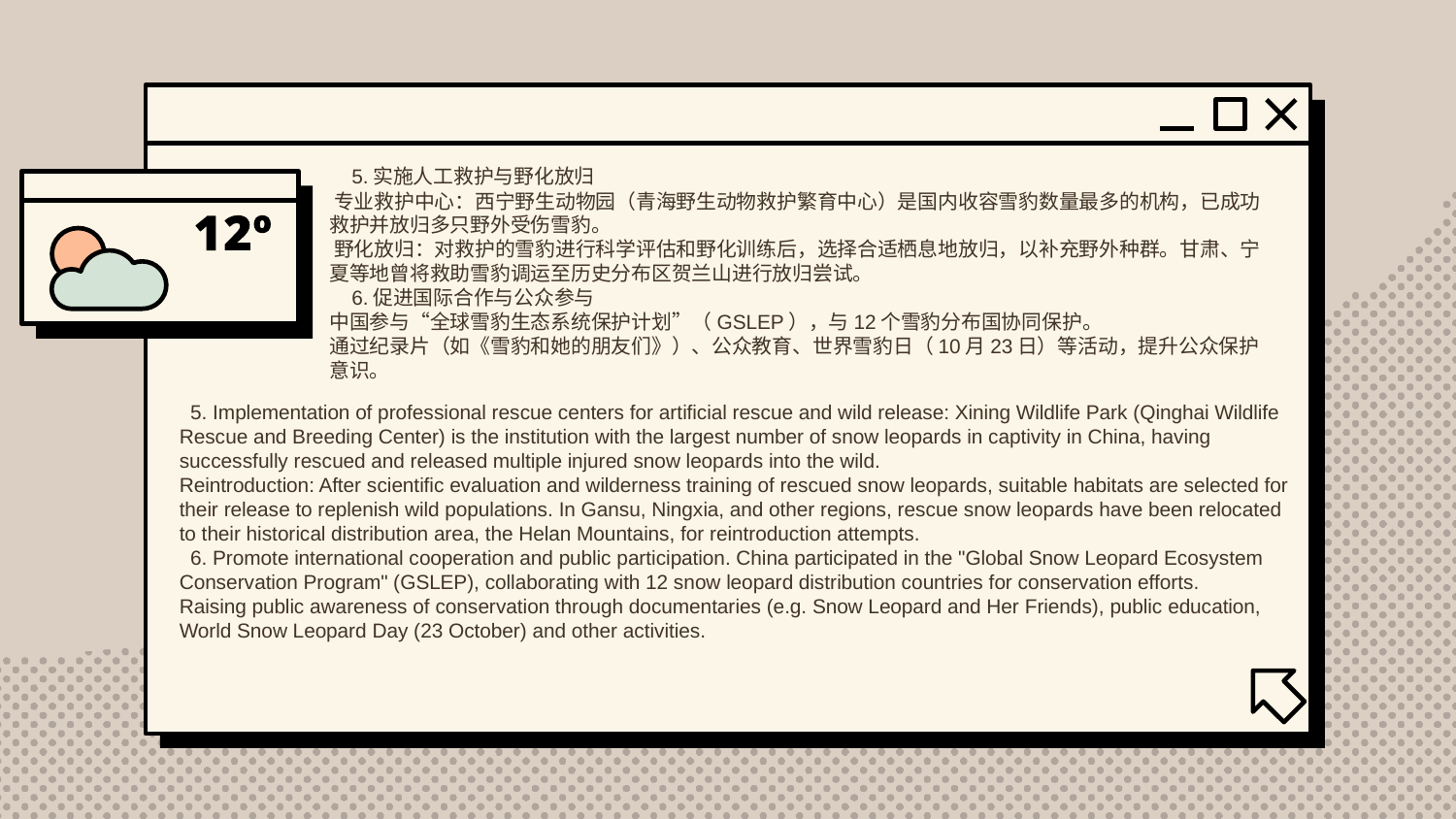

5.‌实施人工救护与野化放归‌
‌专业救护中心‌：西宁野生动物园（青海野生动物救护繁育中心）是国内收容雪豹数量最多的机构，已成功救护并放归多只野外受伤雪豹。‌
‌野化放归‌：对救护的雪豹进行科学评估和野化训练后，选择合适栖息地放归，以补充野外种群。甘肃、宁夏等地曾将救助雪豹调运至历史分布区贺兰山进行放归尝试。‌
    6.‌促进国际合作与公众参与‌
中国参与“全球雪豹生态系统保护计划”（GSLEP），与12个雪豹分布国协同保护。‌
通过纪录片（如《雪豹和她的朋友们》）、公众教育、世界雪豹日（10月23日）等活动，提升公众保护意识。

  5. Implementation of professional rescue centers for artificial rescue and wild release: Xining Wildlife Park (Qinghai Wildlife Rescue and Breeding Center) is the institution with the largest number of snow leopards in captivity in China, having successfully rescued and released multiple injured snow leopards into the wild.
Reintroduction: After scientific evaluation and wilderness training of rescued snow leopards, suitable habitats are selected for their release to replenish wild populations. In Gansu, Ningxia, and other regions, rescue snow leopards have been relocated to their historical distribution area, the Helan Mountains, for reintroduction attempts.
  6. Promote international cooperation and public participation. China participated in the "Global Snow Leopard Ecosystem Conservation Program" (GSLEP), collaborating with 12 snow leopard distribution countries for conservation efforts.
Raising public awareness of conservation through documentaries (e.g. Snow Leopard and Her Friends), public education, World Snow Leopard Day (23 October) and other activities.‌‌‌